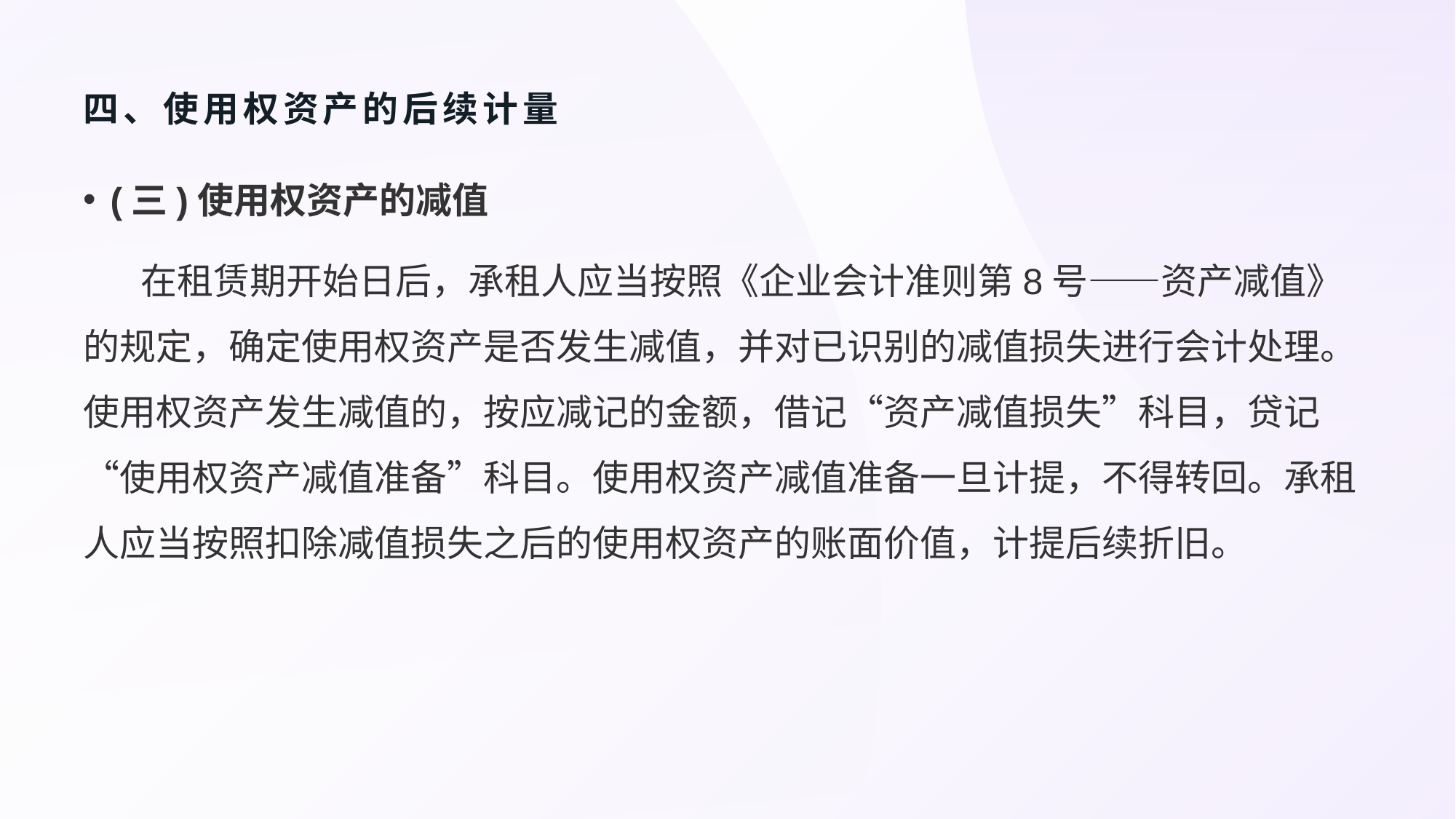

# 四、使用权资产的后续计量
(三)使用权资产的减值
      在租赁期开始日后，承租人应当按照《企业会计准则第8号——资产减值》的规定，确定使用权资产是否发生减值，并对已识别的减值损失进行会计处理。使用权资产发生减值的，按应减记的金额，借记“资产减值损失”科目，贷记“使用权资产减值准备”科目。使用权资产减值准备一旦计提，不得转回。承租人应当按照扣除减值损失之后的使用权资产的账面价值，计提后续折旧。